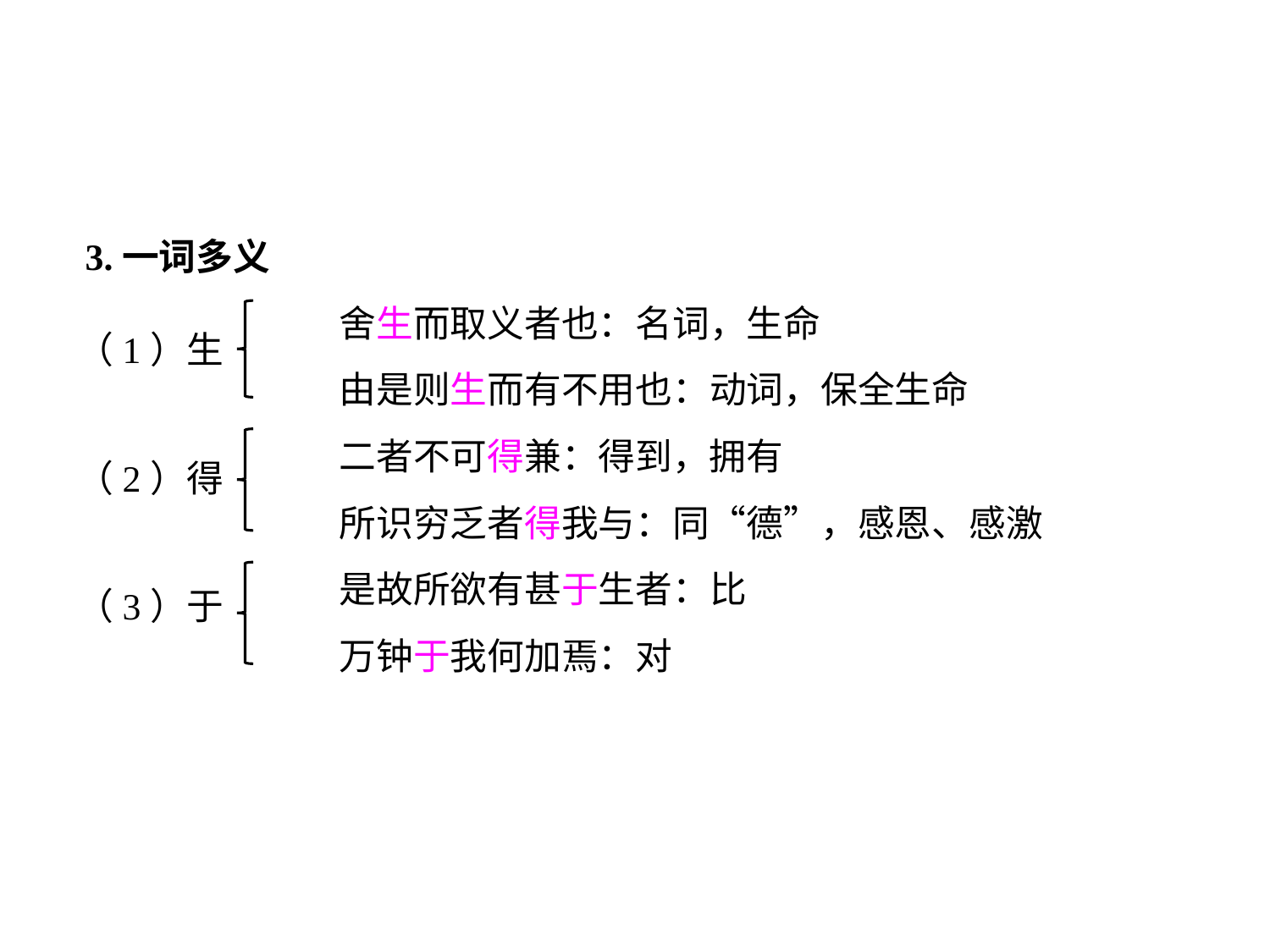

3.一词多义
		舍生而取义者也：名词，生命
		由是则生而有不用也：动词，保全生命
		二者不可得兼：得到，拥有
		所识穷乏者得我与：同“德”，感恩、感激
		是故所欲有甚于生者：比
		万钟于我何加焉：对

（1）生

（2）得

（3）于